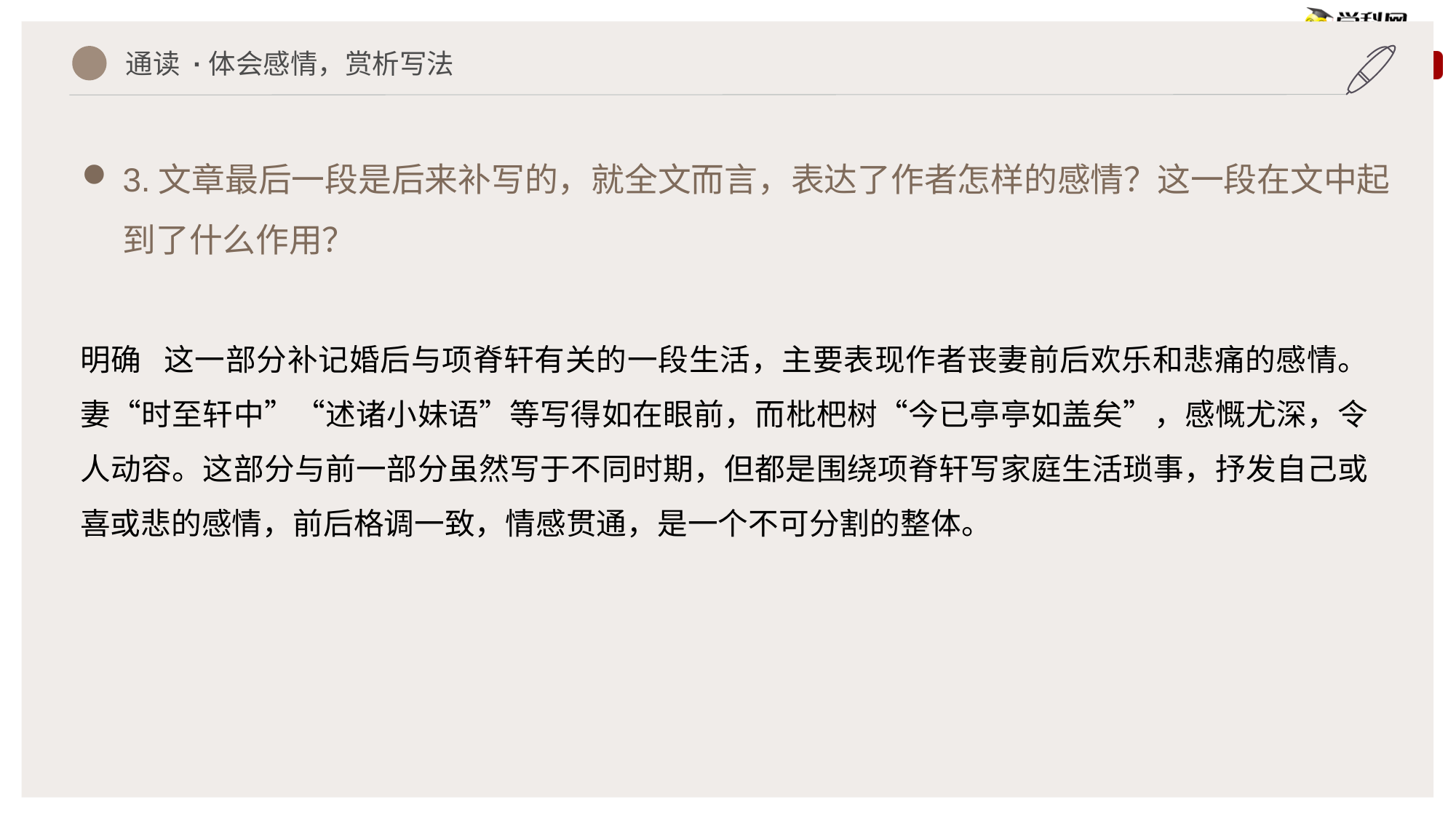

通读 ·体会感情，赏析写法

3.文章最后一段是后来补写的，就全文而言，表达了作者怎样的感情？这一段在文中起到了什么作用？
明确   这一部分补记婚后与项脊轩有关的一段生活，主要表现作者丧妻前后欢乐和悲痛的感情。妻“时至轩中”“述诸小妹语”等写得如在眼前，而枇杷树“今已亭亭如盖矣”，感慨尤深，令人动容。这部分与前一部分虽然写于不同时期，但都是围绕项脊轩写家庭生活琐事，抒发自己或喜或悲的感情，前后格调一致，情感贯通，是一个不可分割的整体。